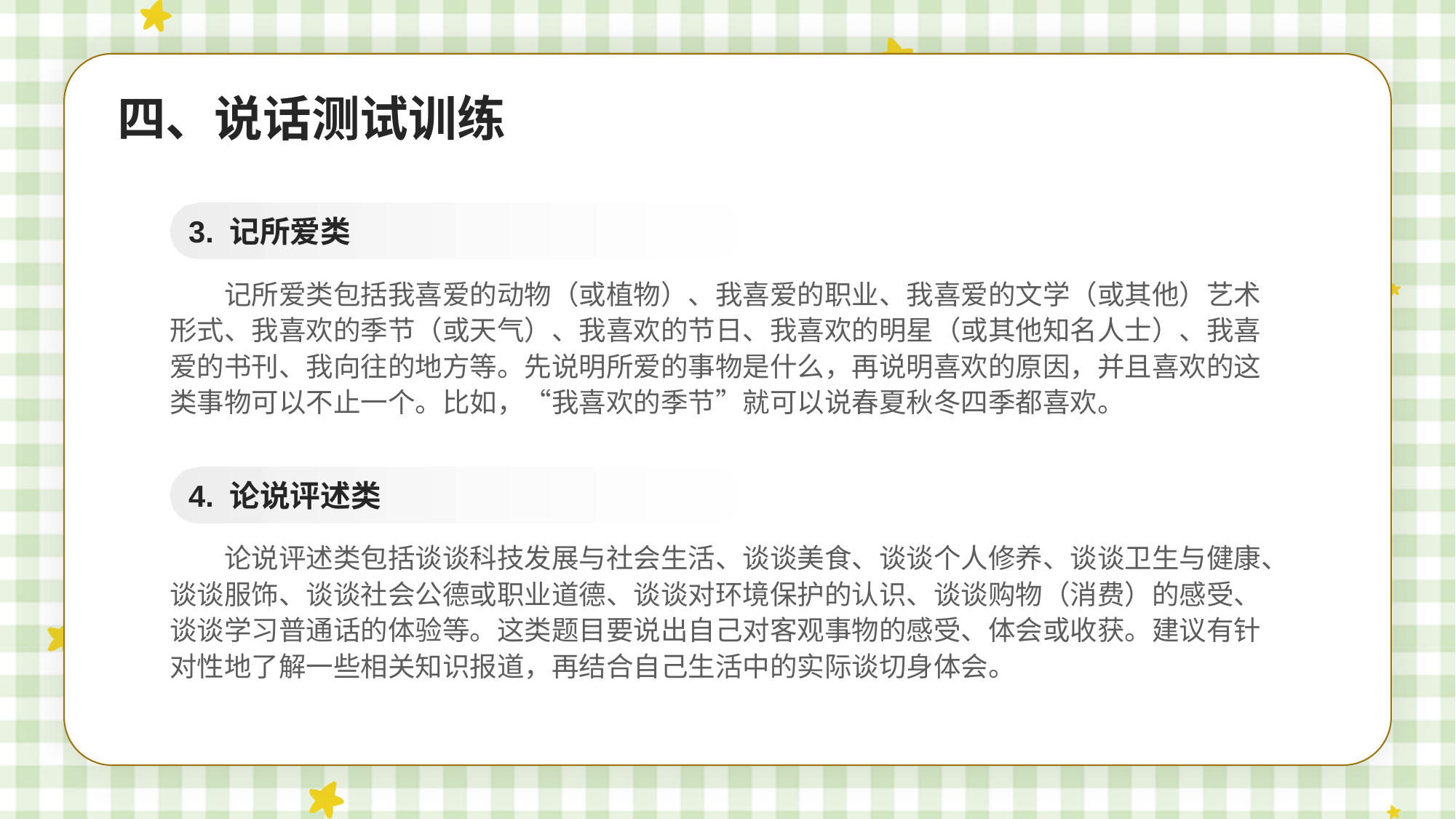

四、说话测试训练
3. 记所爱类
记所爱类包括我喜爱的动物（或植物）、我喜爱的职业、我喜爱的文学（或其他）艺术形式、我喜欢的季节（或天气）、我喜欢的节日、我喜欢的明星（或其他知名人士）、我喜爱的书刊、我向往的地方等。先说明所爱的事物是什么，再说明喜欢的原因，并且喜欢的这类事物可以不止一个。比如，“我喜欢的季节”就可以说春夏秋冬四季都喜欢。
4. 论说评述类
论说评述类包括谈谈科技发展与社会生活、谈谈美食、谈谈个人修养、谈谈卫生与健康、谈谈服饰、谈谈社会公德或职业道德、谈谈对环境保护的认识、谈谈购物（消费）的感受、谈谈学习普通话的体验等。这类题目要说出自己对客观事物的感受、体会或收获。建议有针对性地了解一些相关知识报道，再结合自己生活中的实际谈切身体会。